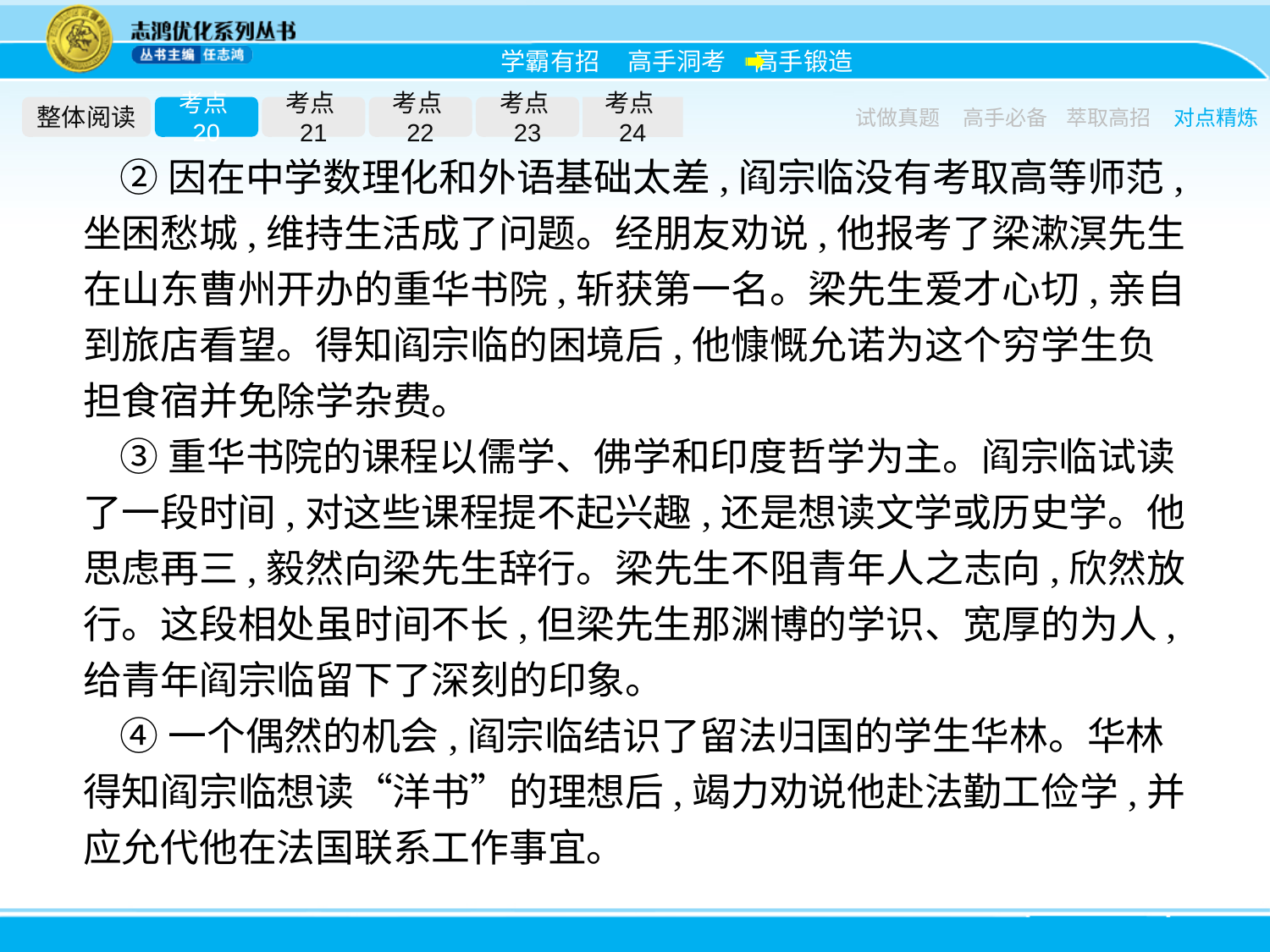

整体阅读
考点20
考点21
考点22
考点23
考点24
试做真题
高手必备
萃取高招
对点精炼
②因在中学数理化和外语基础太差,阎宗临没有考取高等师范,坐困愁城,维持生活成了问题。经朋友劝说,他报考了梁漱溟先生在山东曹州开办的重华书院,斩获第一名。梁先生爱才心切,亲自到旅店看望。得知阎宗临的困境后,他慷慨允诺为这个穷学生负担食宿并免除学杂费。
③重华书院的课程以儒学、佛学和印度哲学为主。阎宗临试读了一段时间,对这些课程提不起兴趣,还是想读文学或历史学。他思虑再三,毅然向梁先生辞行。梁先生不阻青年人之志向,欣然放行。这段相处虽时间不长,但梁先生那渊博的学识、宽厚的为人,给青年阎宗临留下了深刻的印象。
④一个偶然的机会,阎宗临结识了留法归国的学生华林。华林得知阎宗临想读“洋书”的理想后,竭力劝说他赴法勤工俭学,并应允代他在法国联系工作事宜。